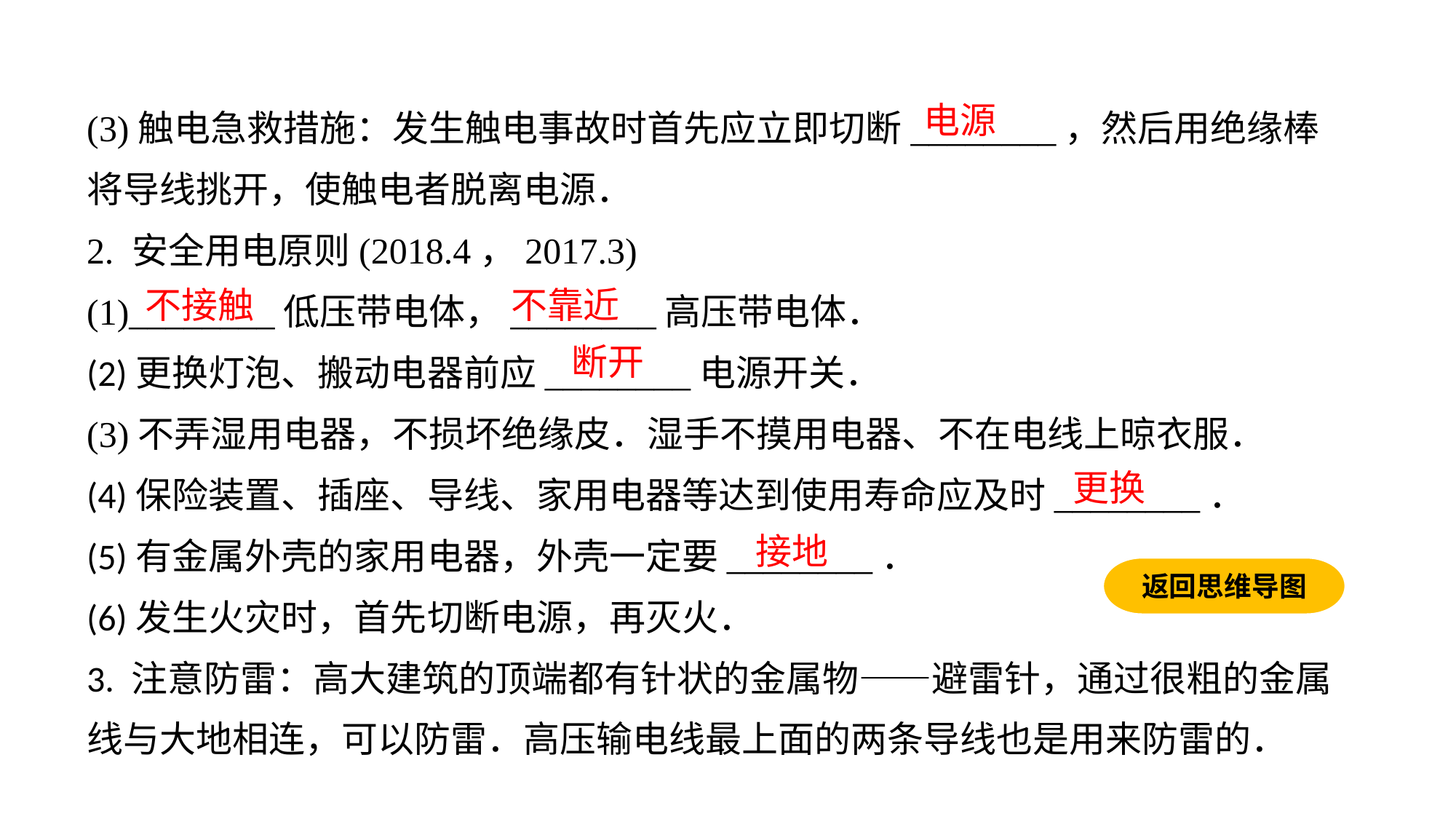

(3)触电急救措施：发生触电事故时首先应立即切断________，然后用绝缘棒将导线挑开，使触电者脱离电源．
2. 安全用电原则(2018.4，2017.3)(1)________低压带电体，________高压带电体．(2)更换灯泡、搬动电器前应________电源开关．(3)不弄湿用电器，不损坏绝缘皮．湿手不摸用电器、不在电线上晾衣服．(4)保险装置、插座、导线、家用电器等达到使用寿命应及时________．(5)有金属外壳的家用电器，外壳一定要________．(6)发生火灾时，首先切断电源，再灭火．3. 注意防雷：高大建筑的顶端都有针状的金属物——避雷针，通过很粗的金属线与大地相连，可以防雷．高压输电线最上面的两条导线也是用来防雷的．
电源
不接触
不靠近
断开
更换
接地
返回思维导图